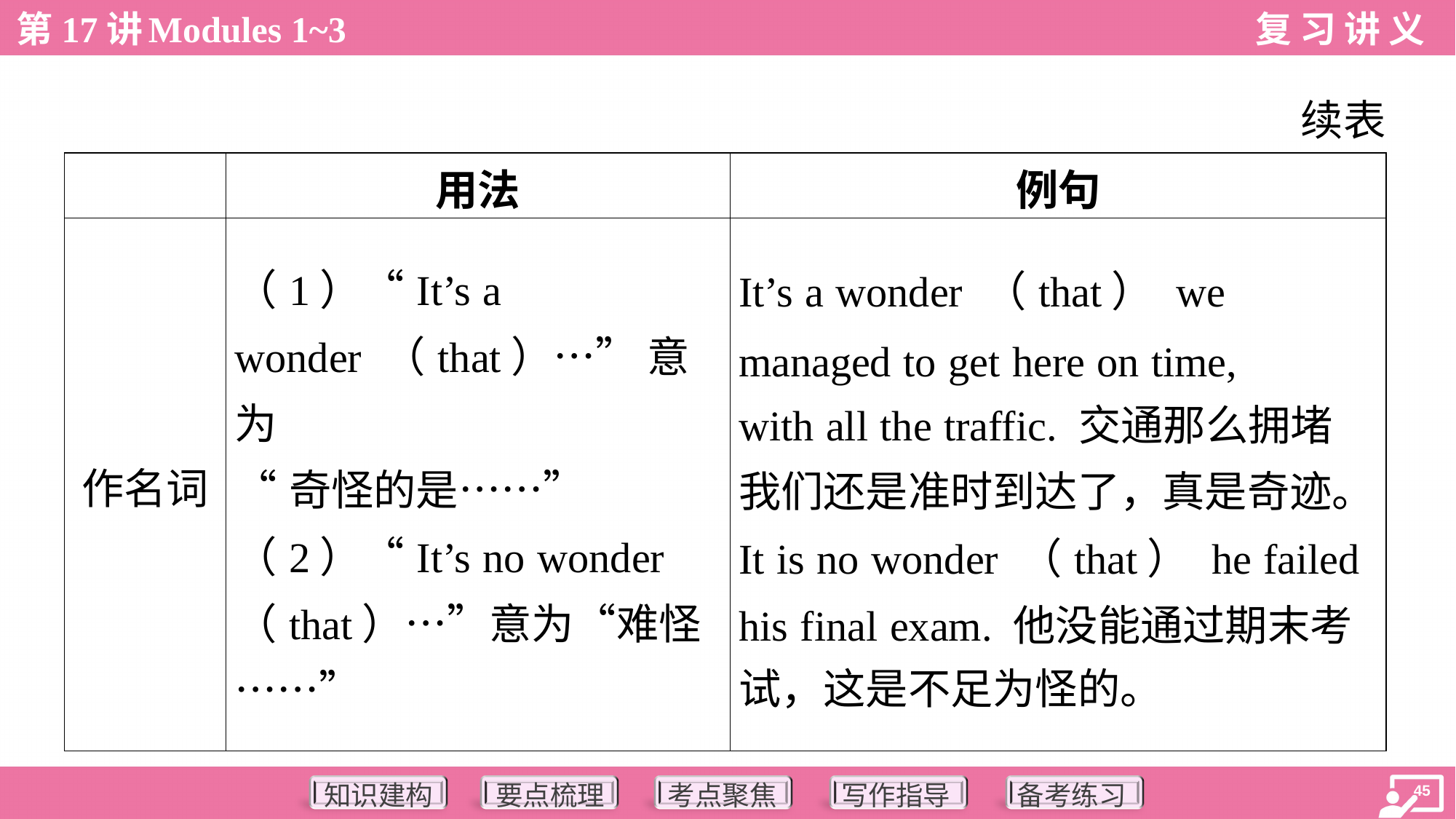

续表
|  | 用法 | 例句 |
| --- | --- | --- |
| 作名词 | （1）“It’s a wonder （that）…” 意为 “奇怪的是……” （2）“It’s no wonder （that）…”意为“难怪……” | It’s a wonder （that） we managed to get here on time, with all the traffic. 交通那么拥堵 我们还是准时到达了，真是奇迹。 It is no wonder （that） he failed his final exam. 他没能通过期末考 试，这是不足为怪的。 |